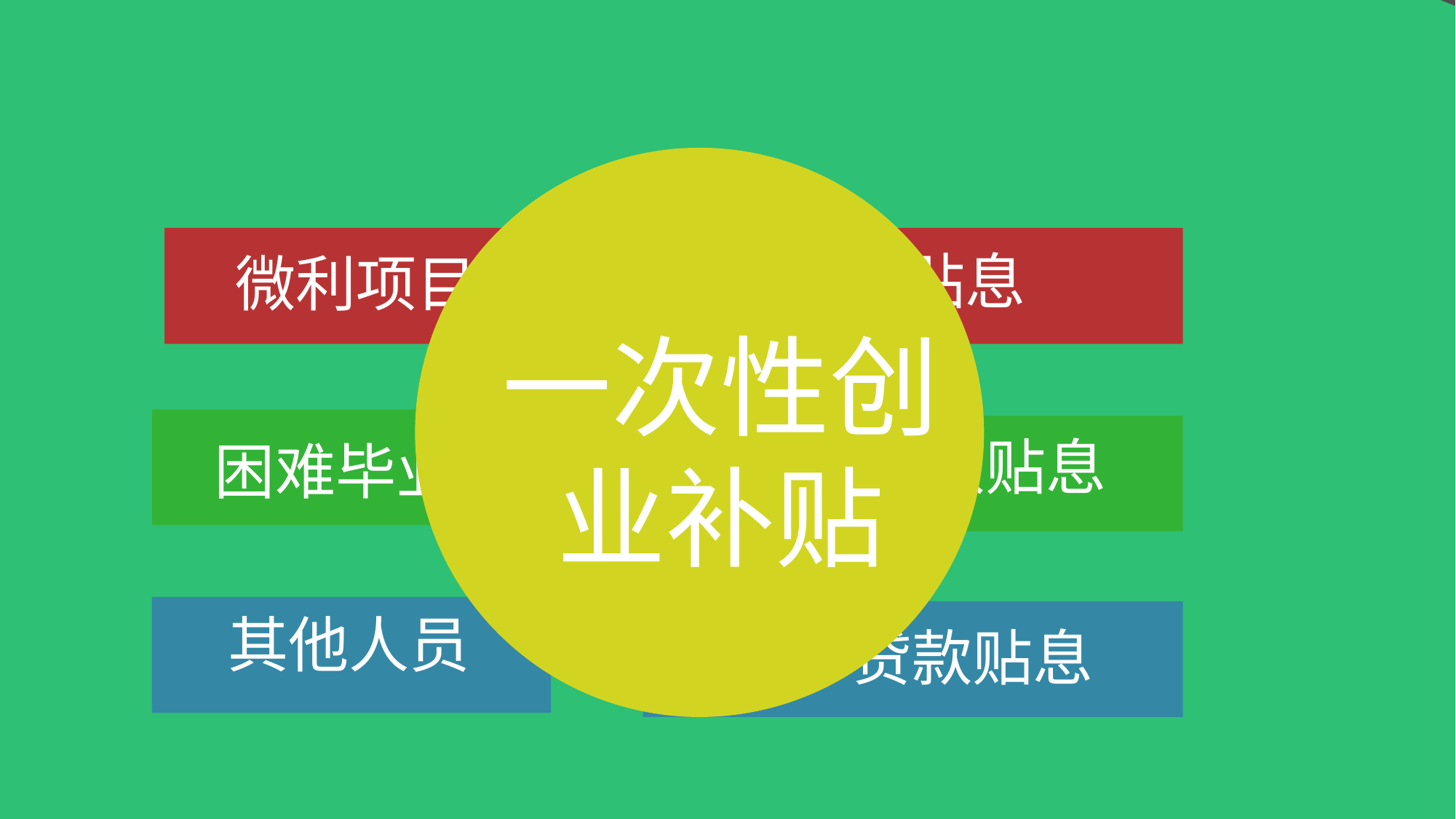

全额贴息
微利项目
一次性创业补贴

100%贷款贴息
困难毕业生

其他人员
50%贷款贴息